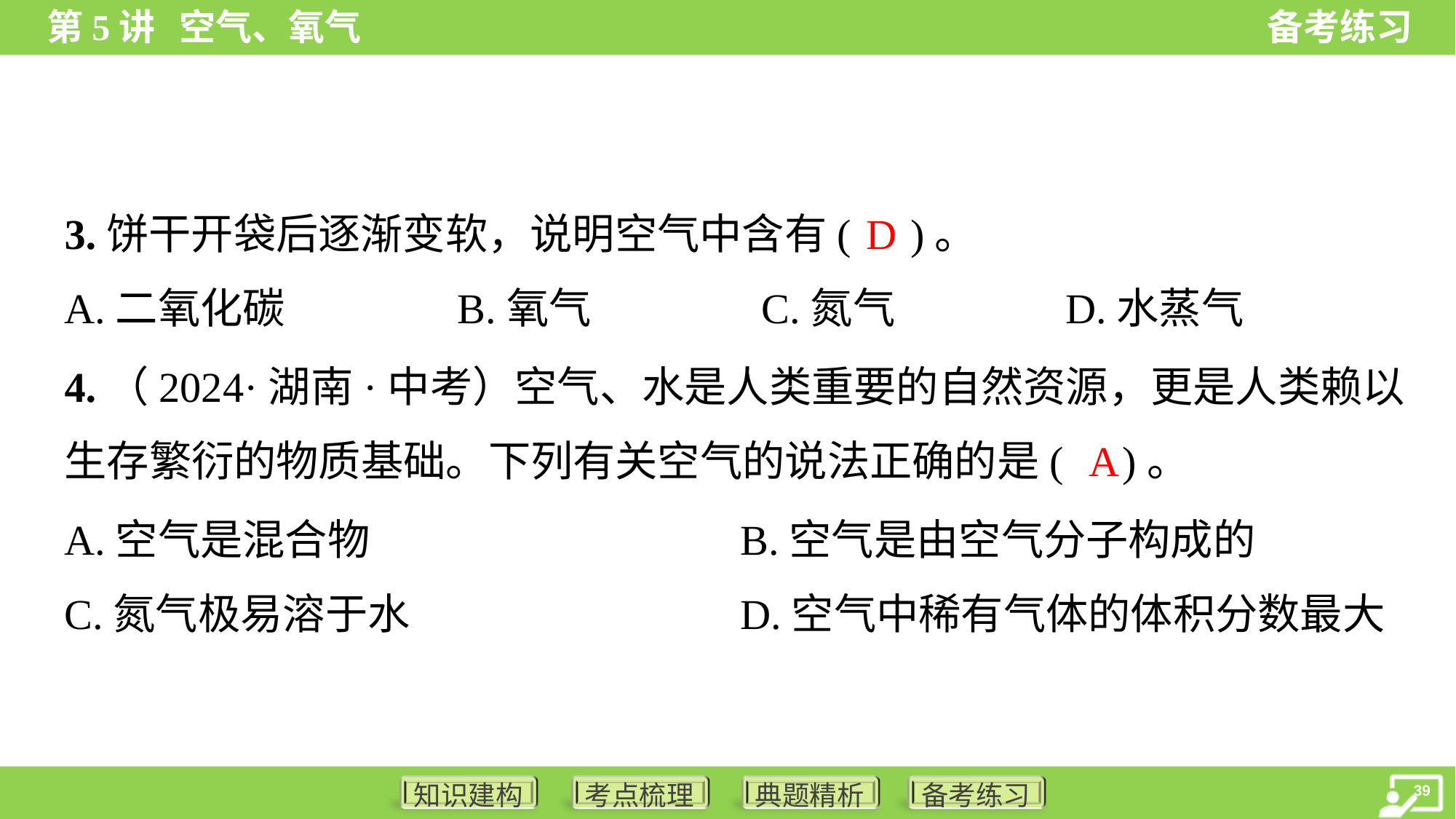

D
3.饼干开袋后逐渐变软，说明空气中含有(     )。
A.二氧化碳	B.氧气	C.氮气	D.水蒸气
4.（2024·湖南·中考）空气、水是人类重要的自然资源，更是人类赖以
生存繁衍的物质基础。下列有关空气的说法正确的是(     )。
A
A.空气是混合物	B.空气是由空气分子构成的
C.氮气极易溶于水	D.空气中稀有气体的体积分数最大